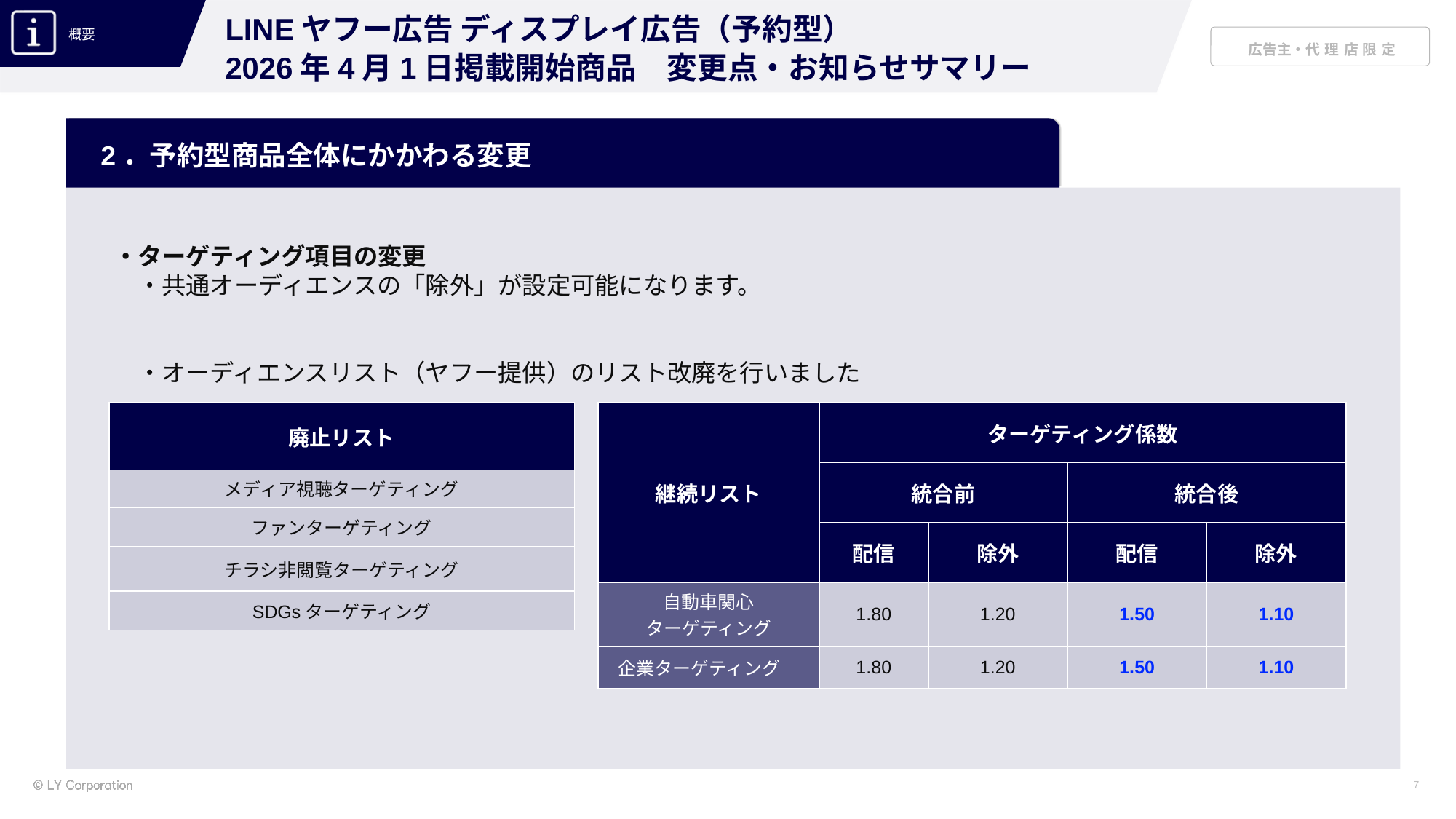

LINEヤフー広告 ディスプレイ広告（予約型）
2026年4月1日掲載開始商品　変更点・お知らせサマリー
2．予約型商品全体にかかわる変更

・ターゲティング項目の変更
　・共通オーディエンスの「除外」が設定可能になります。

　・オーディエンスリスト（ヤフー提供）のリスト改廃を行いました

| 継続リスト | ターゲティング係数 |  |  |  |
| --- | --- | --- | --- | --- |
|  | 統合前 |  | 統合後 |  |
|  | 配信 | 除外 | 配信 | 除外 |
| 自動車関心 ターゲティング | 1.80 | 1.20 | 1.50 | 1.10 |
| 企業ターゲティング | 1.80 | 1.20 | 1.50 | 1.10 |
| 廃止リスト |
| --- |
| メディア視聴ターゲティング |
| ファンターゲティング |
| チラシ非閲覧ターゲティング |
| SDGsターゲティング |